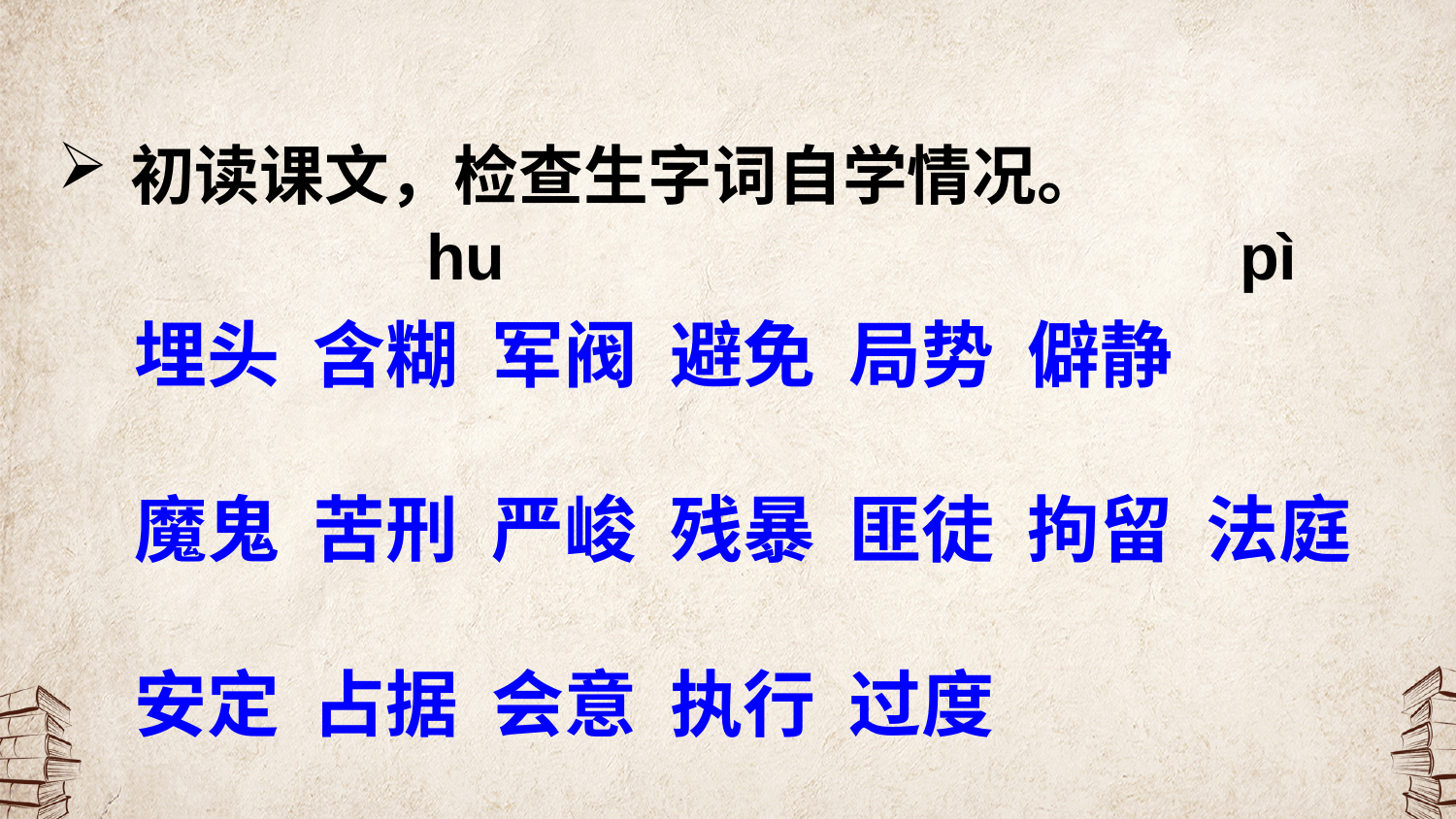

初读课文，检查生字词自学情况。
hu
pì
埋头  含糊  军阀  避免  局势  僻静
魔鬼  苦刑  严峻  残暴  匪徒  拘留  法庭  安定  占据  会意  执行  过度